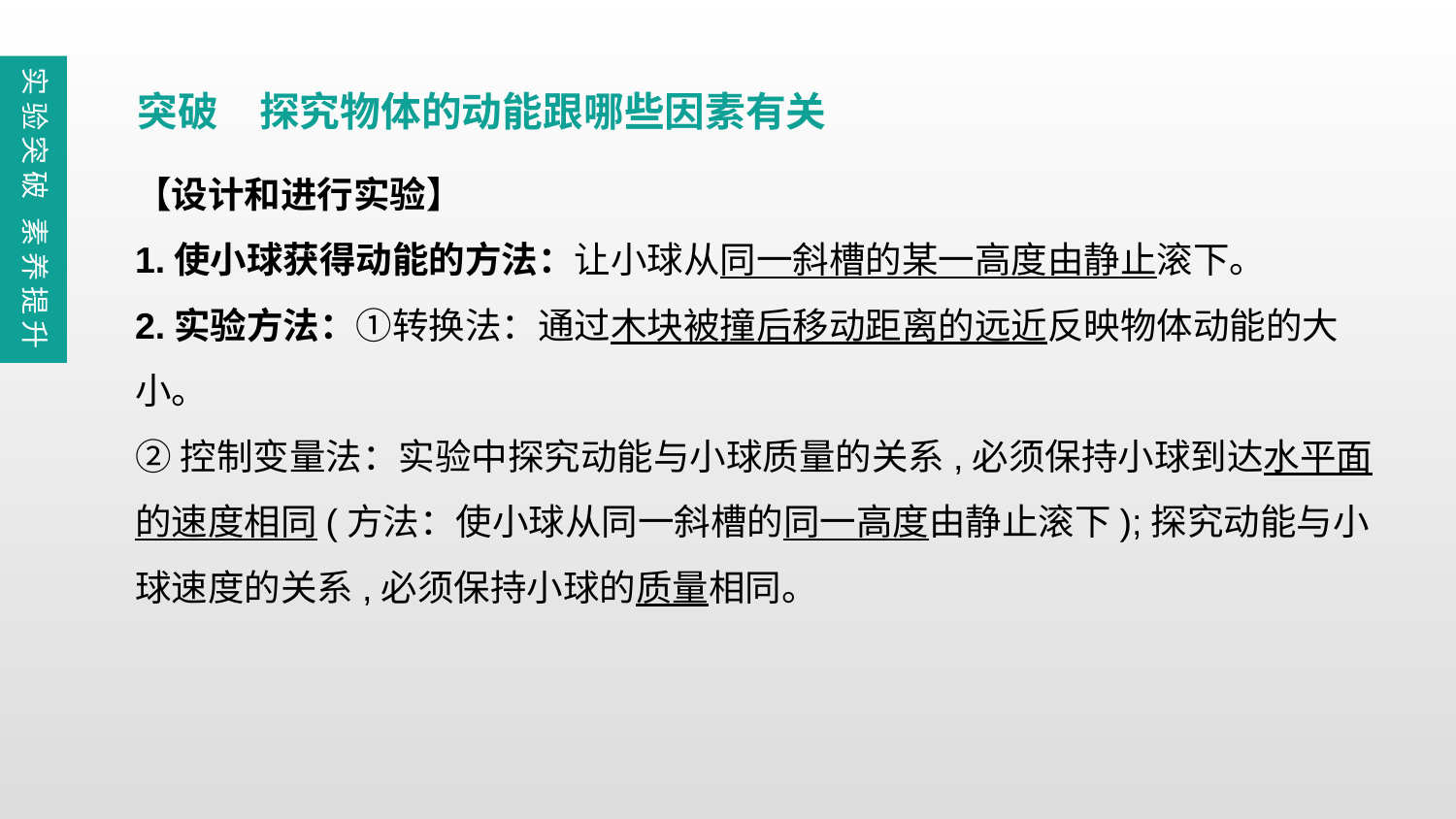

实验突破 素养提升
突破　探究物体的动能跟哪些因素有关
【设计和进行实验】
1.使小球获得动能的方法：让小球从同一斜槽的某一高度由静止滚下。
2.实验方法：①转换法：通过木块被撞后移动距离的远近反映物体动能的大小。
②控制变量法：实验中探究动能与小球质量的关系,必须保持小球到达水平面的速度相同(方法：使小球从同一斜槽的同一高度由静止滚下);探究动能与小球速度的关系,必须保持小球的质量相同。